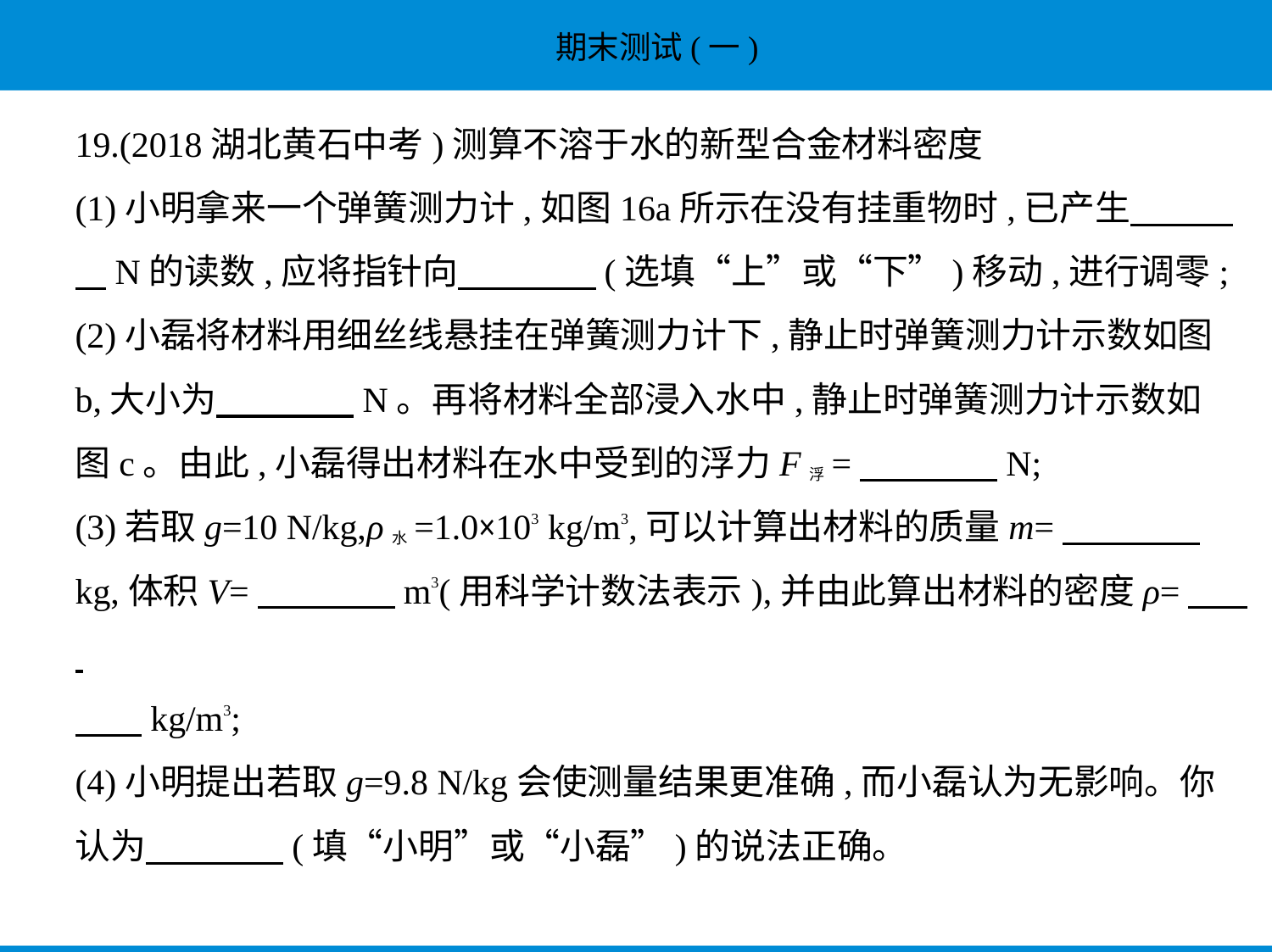

19.(2018湖北黄石中考)测算不溶于水的新型合金材料密度
(1)小明拿来一个弹簧测力计,如图16a所示在没有挂重物时,已产生　　    
    N的读数,应将指针向　　　    (选填“上”或“下”)移动,进行调零;
(2)小磊将材料用细丝线悬挂在弹簧测力计下,静止时弹簧测力计示数如图
b,大小为　　　    N。再将材料全部浸入水中,静止时弹簧测力计示数如
图c。由此,小磊得出材料在水中受到的浮力F浮=　　　    N;
(3)若取g=10 N/kg,ρ水=1.0×103 kg/m3,可以计算出材料的质量m=　　　    
kg,体积V=　　　    m3(用科学计数法表示),并由此算出材料的密度ρ=　    
　    kg/m3;
(4)小明提出若取g=9.8 N/kg会使测量结果更准确,而小磊认为无影响。你
认为　　　    (填“小明”或“小磊”)的说法正确。